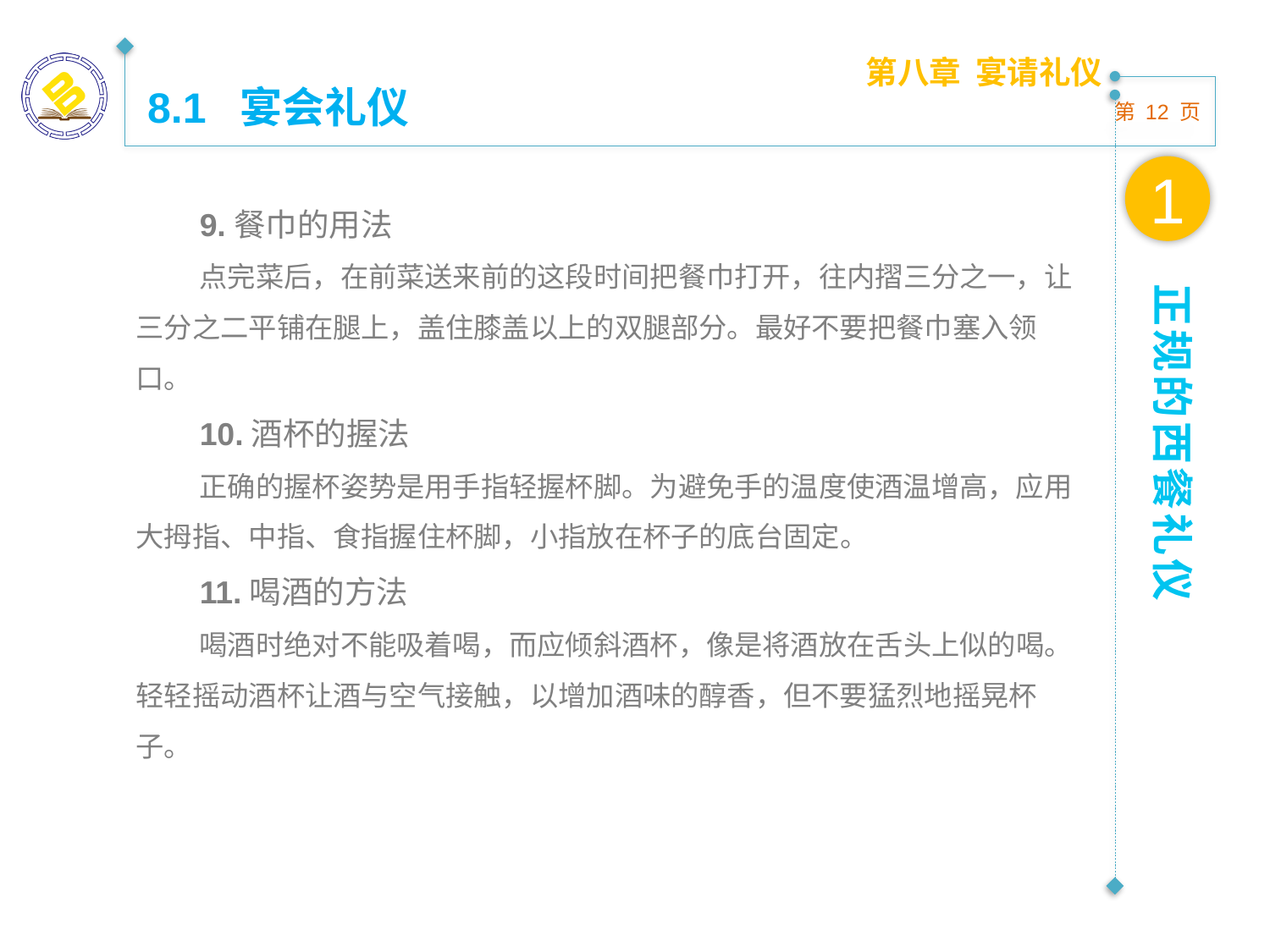

第八章  宴请礼仪
8.1  宴会礼仪
1
9.餐巾的用法
点完菜后，在前菜送来前的这段时间把餐巾打开，往内摺三分之一，让三分之二平铺在腿上，盖住膝盖以上的双腿部分。最好不要把餐巾塞入领口。
10.酒杯的握法
正确的握杯姿势是用手指轻握杯脚。为避免手的温度使酒温增高，应用大拇指、中指、食指握住杯脚，小指放在杯子的底台固定。
11.喝酒的方法
喝酒时绝对不能吸着喝，而应倾斜酒杯，像是将酒放在舌头上似的喝。轻轻摇动酒杯让酒与空气接触，以增加酒味的醇香，但不要猛烈地摇晃杯子。
正规的西餐礼仪